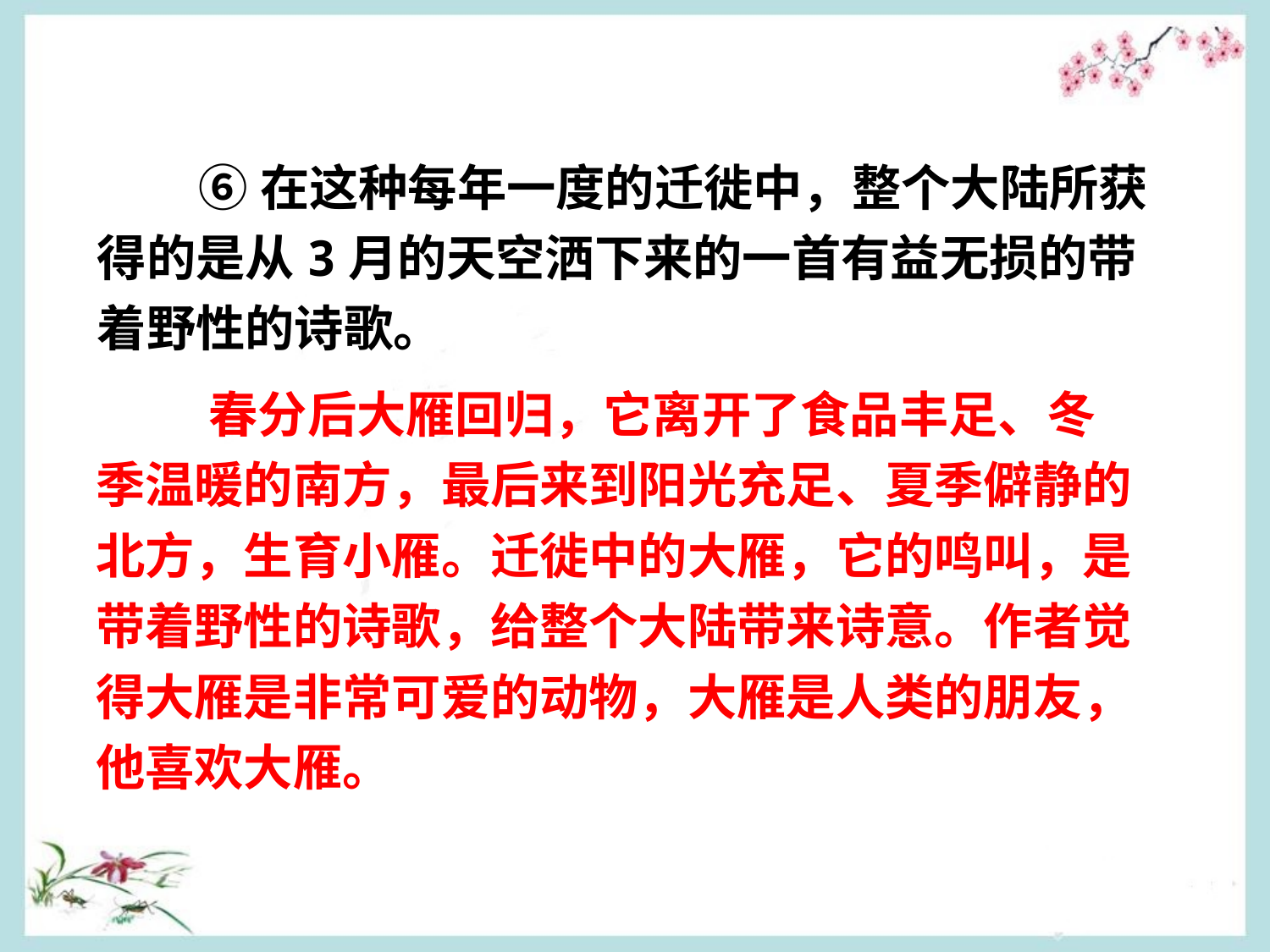

⑥在这种每年一度的迁徙中，整个大陆所获得的是从3月的天空洒下来的一首有益无损的带着野性的诗歌。
         春分后大雁回归，它离开了食品丰足、冬季温暖的南方，最后来到阳光充足、夏季僻静的北方，生育小雁。迁徙中的大雁，它的鸣叫，是带着野性的诗歌，给整个大陆带来诗意。作者觉得大雁是非常可爱的动物，大雁是人类的朋友，他喜欢大雁。